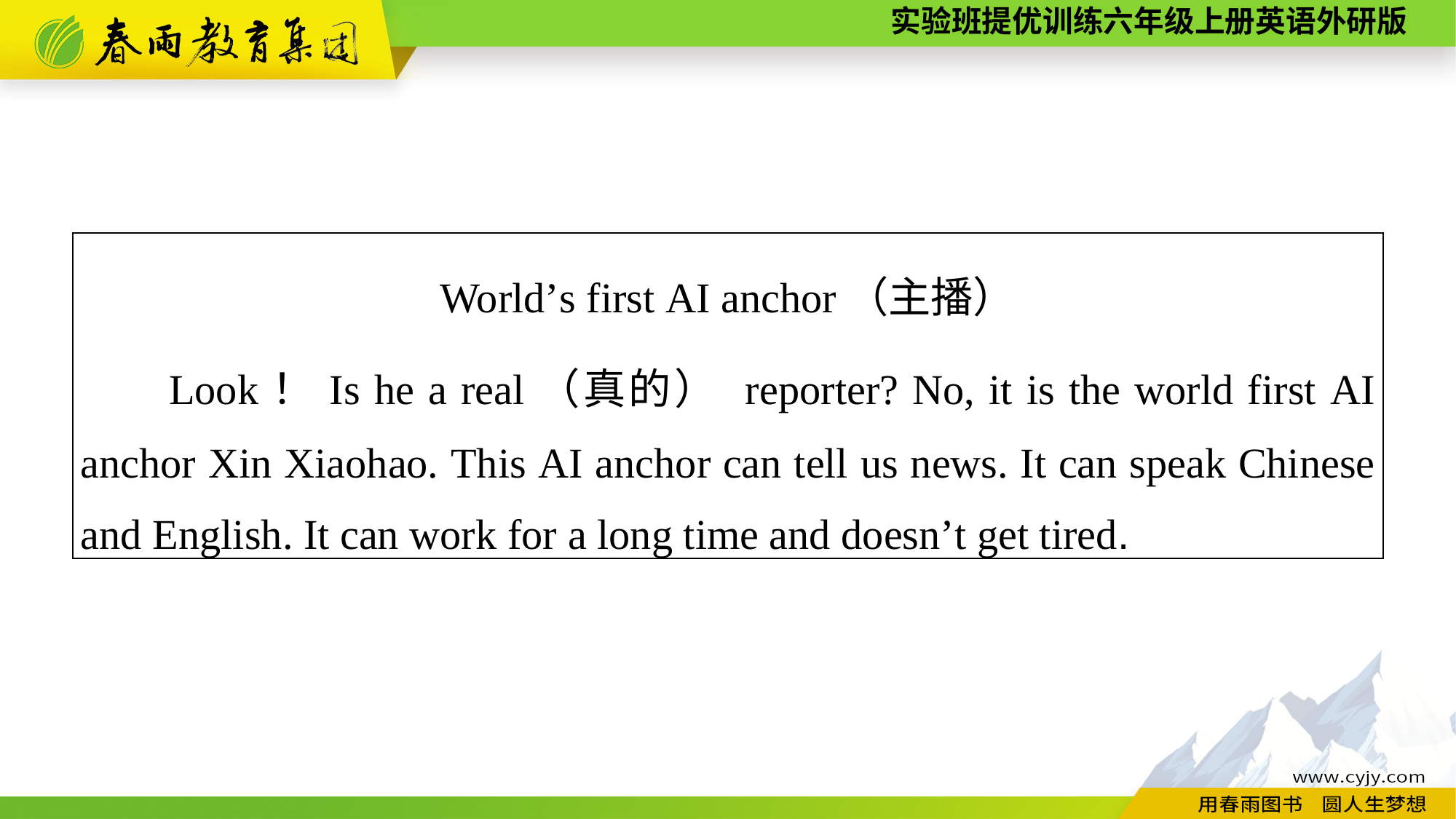

| World’s first AI anchor（主播） Look！Is he a real（真的） reporter? No, it is the world first AI anchor Xin Xiaohao. This AI anchor can tell us news. It can speak Chinese and English. It can work for a long time and doesn’t get tired. |
| --- |